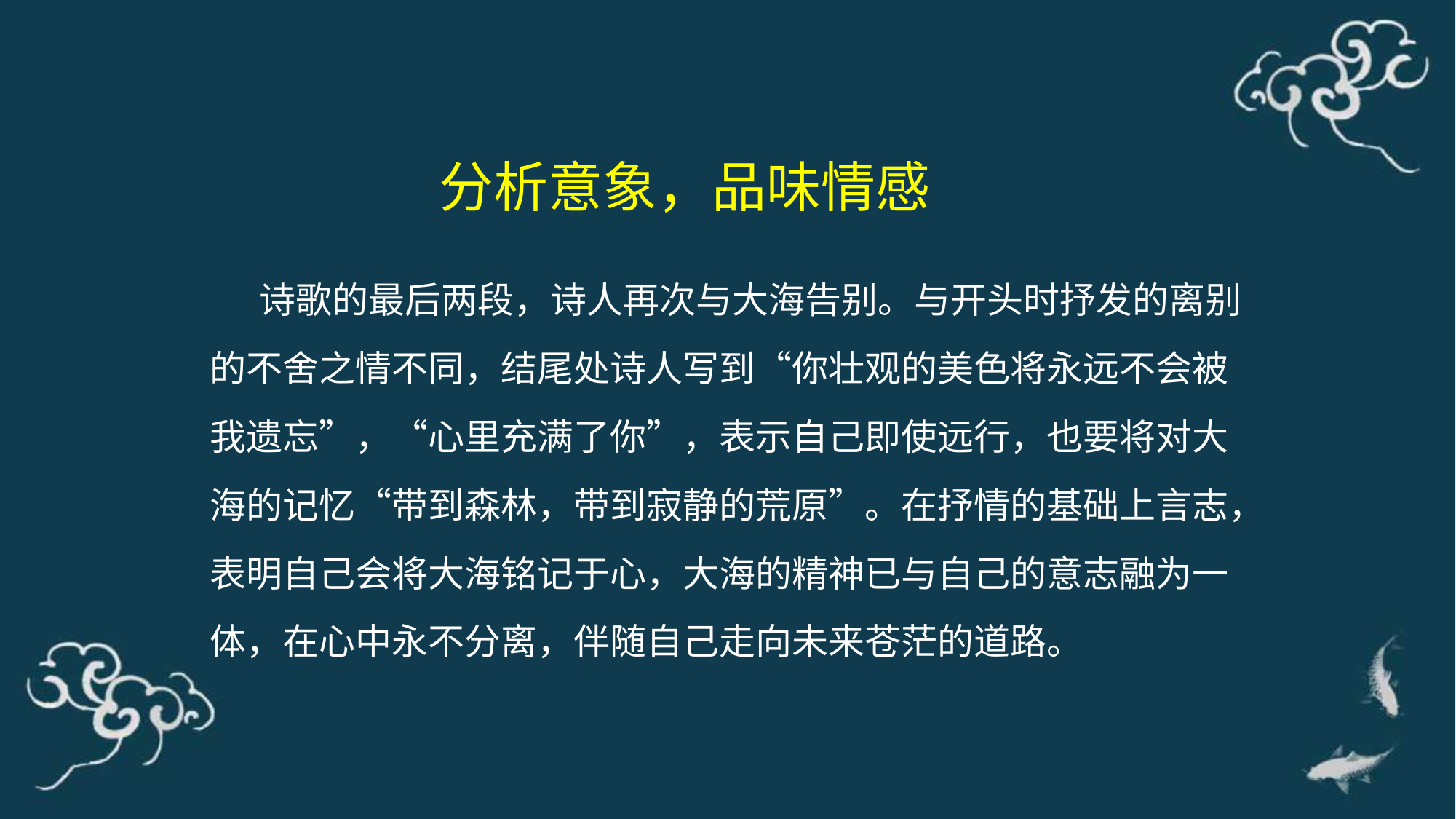

分析意象，品味情感
     诗歌的最后两段，诗人再次与大海告别。与开头时抒发的离别的不舍之情不同，结尾处诗人写到“你壮观的美色将永远不会被我遗忘”，“心里充满了你”，表示自己即使远行，也要将对大海的记忆“带到森林，带到寂静的荒原”。在抒情的基础上言志，表明自己会将大海铭记于心，大海的精神已与自己的意志融为一体，在心中永不分离，伴随自己走向未来苍茫的道路。